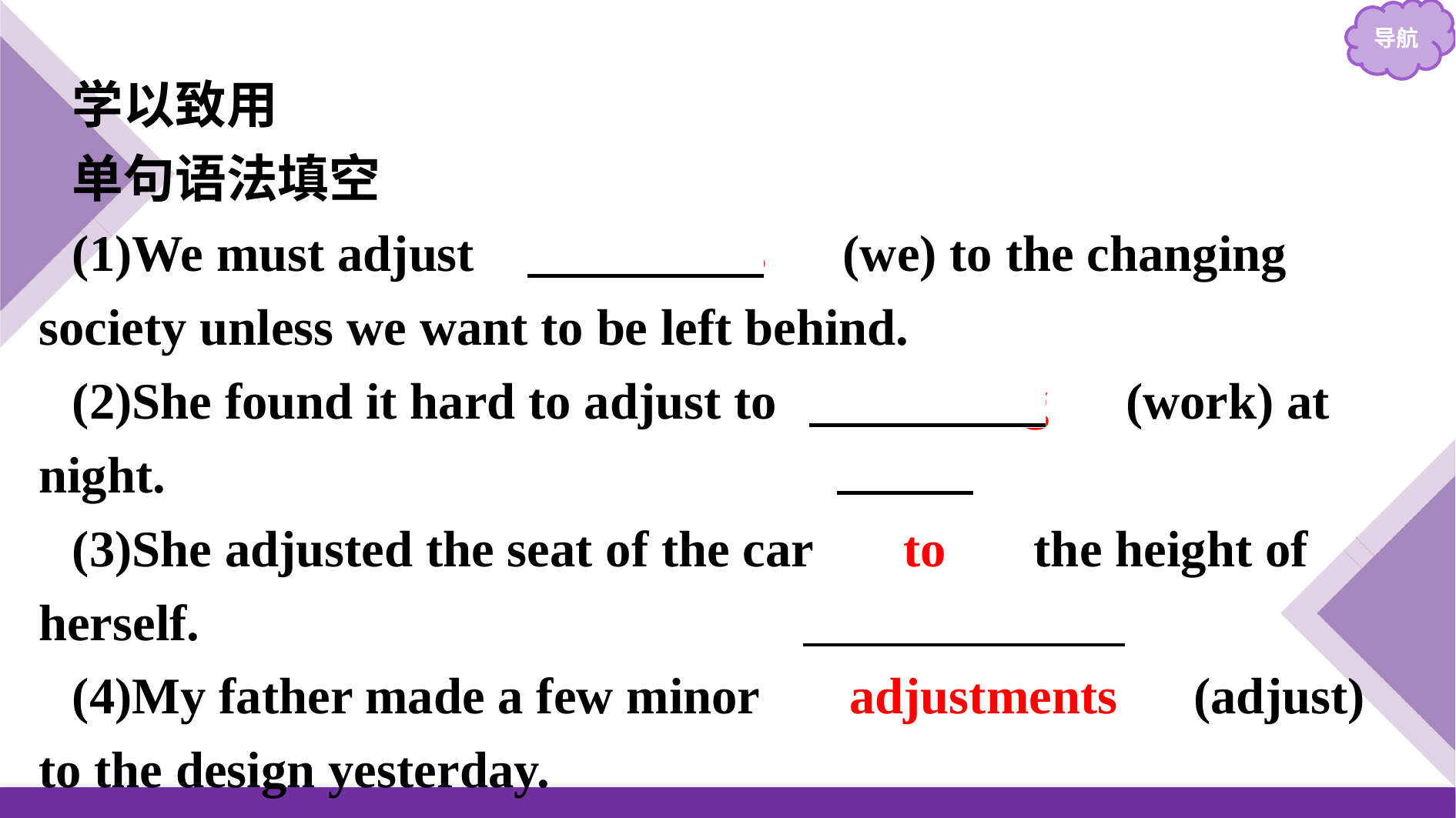

学以致用
单句语法填空
(1)We must adjust 　ourselves　(we) to the changing society unless we want to be left behind.
(2)She found it hard to adjust to 　working　(work) at night.
(3)She adjusted the seat of the car 　to　 the height of herself.
(4)My father made a few minor 　adjustments　(adjust) to the design yesterday.